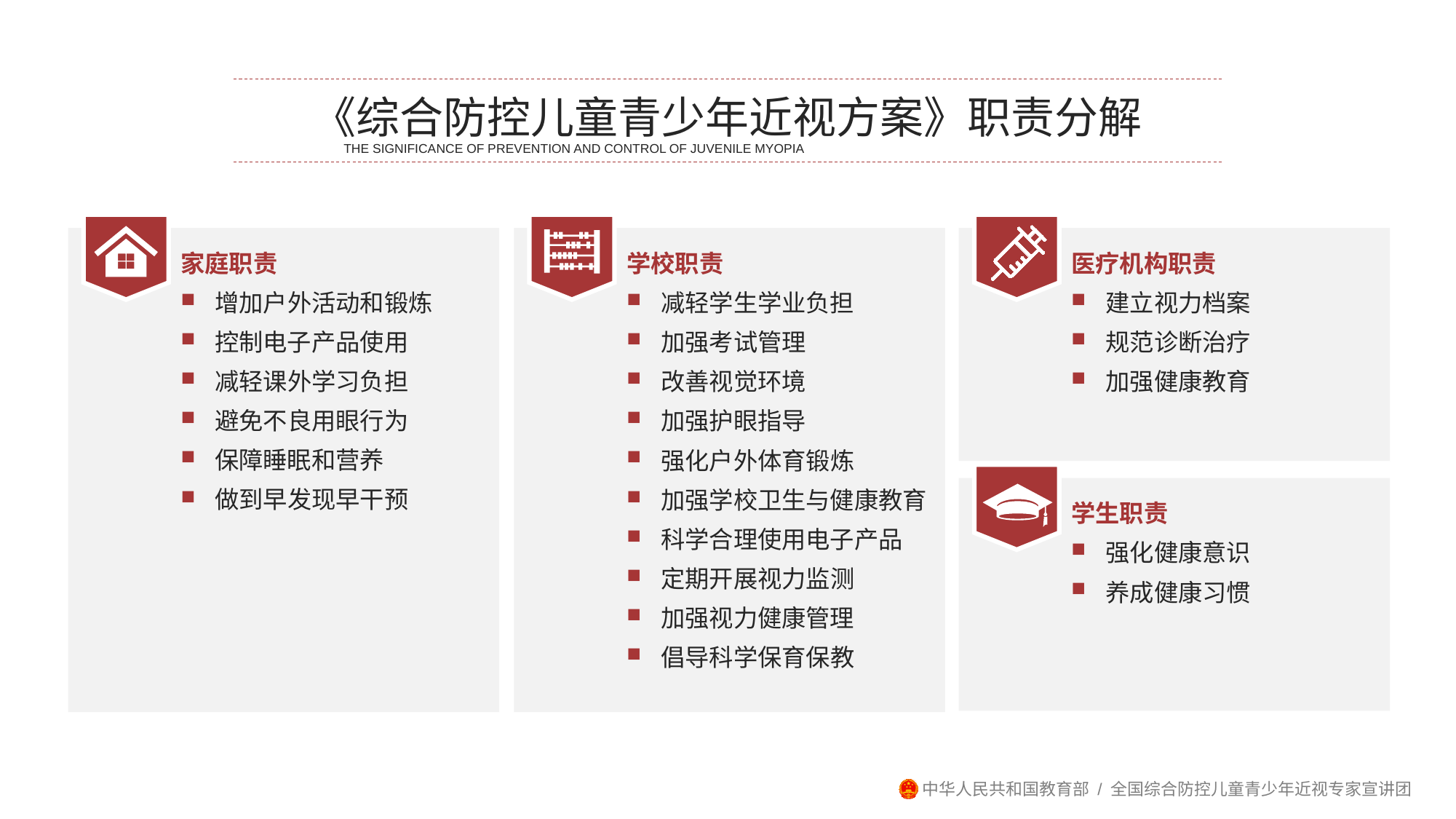

《综合防控儿童青少年近视方案》职责分解
THE SIGNIFICANCE OF PREVENTION AND CONTROL OF JUVENILE MYOPIA

家庭职责
增加户外活动和锻炼
控制电子产品使用
减轻课外学习负担
避免不良用眼行为
保障睡眠和营养
做到早发现早干预

学校职责
减轻学生学业负担
加强考试管理
改善视觉环境
加强护眼指导
强化户外体育锻炼
加强学校卫生与健康教育
科学合理使用电子产品
定期开展视力监测
加强视力健康管理
倡导科学保育保教

医疗机构职责
建立视力档案
规范诊断治疗
加强健康教育

学生职责
强化健康意识
养成健康习惯